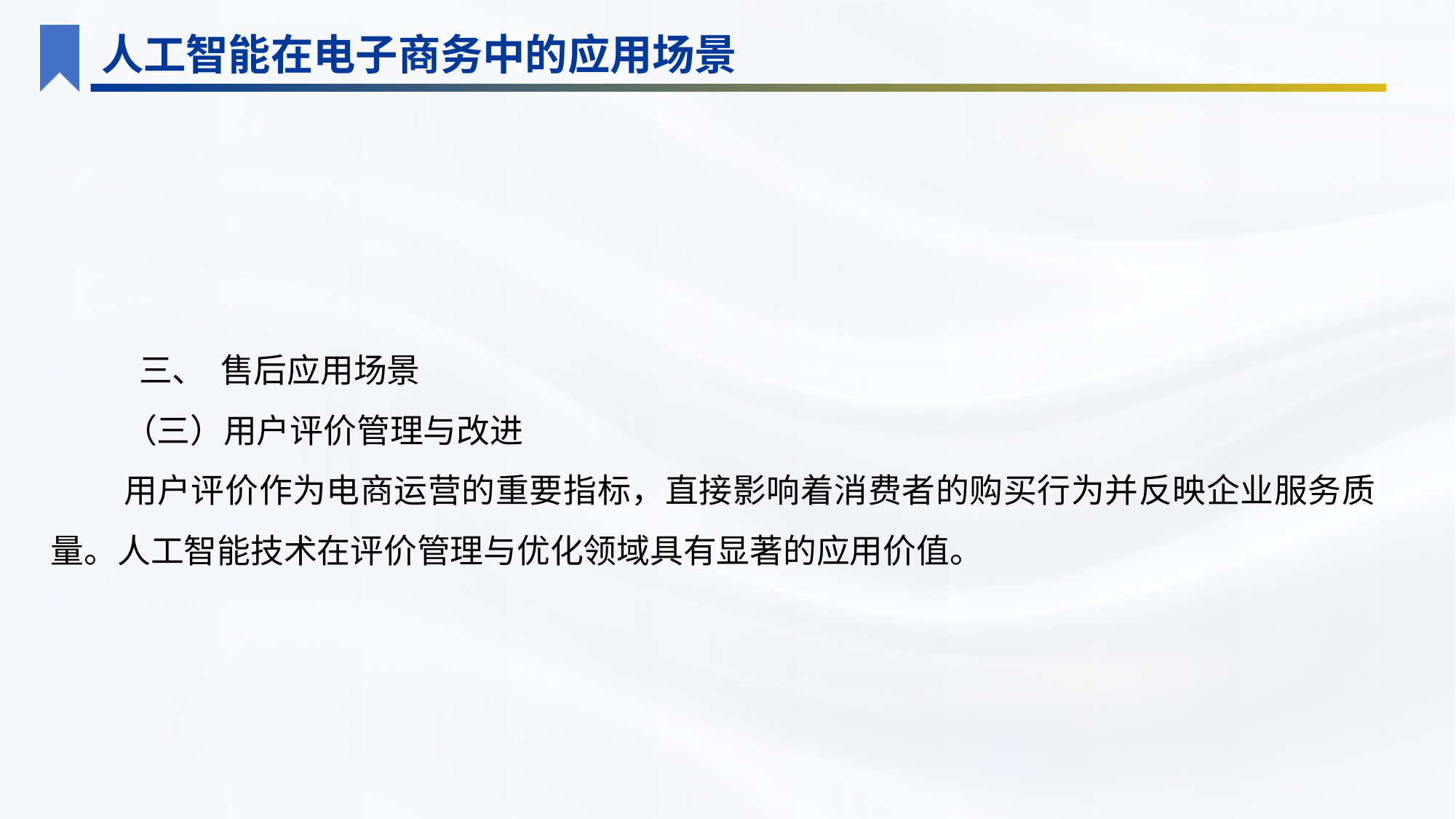

人工智能在电子商务中的应用场景
 三、  售后应用场景
（三）用户评价管理与改进
用户评价作为电商运营的重要指标，直接影响着消费者的购买行为并反映企业服务质量。人工智能技术在评价管理与优化领域具有显著的应用价值。